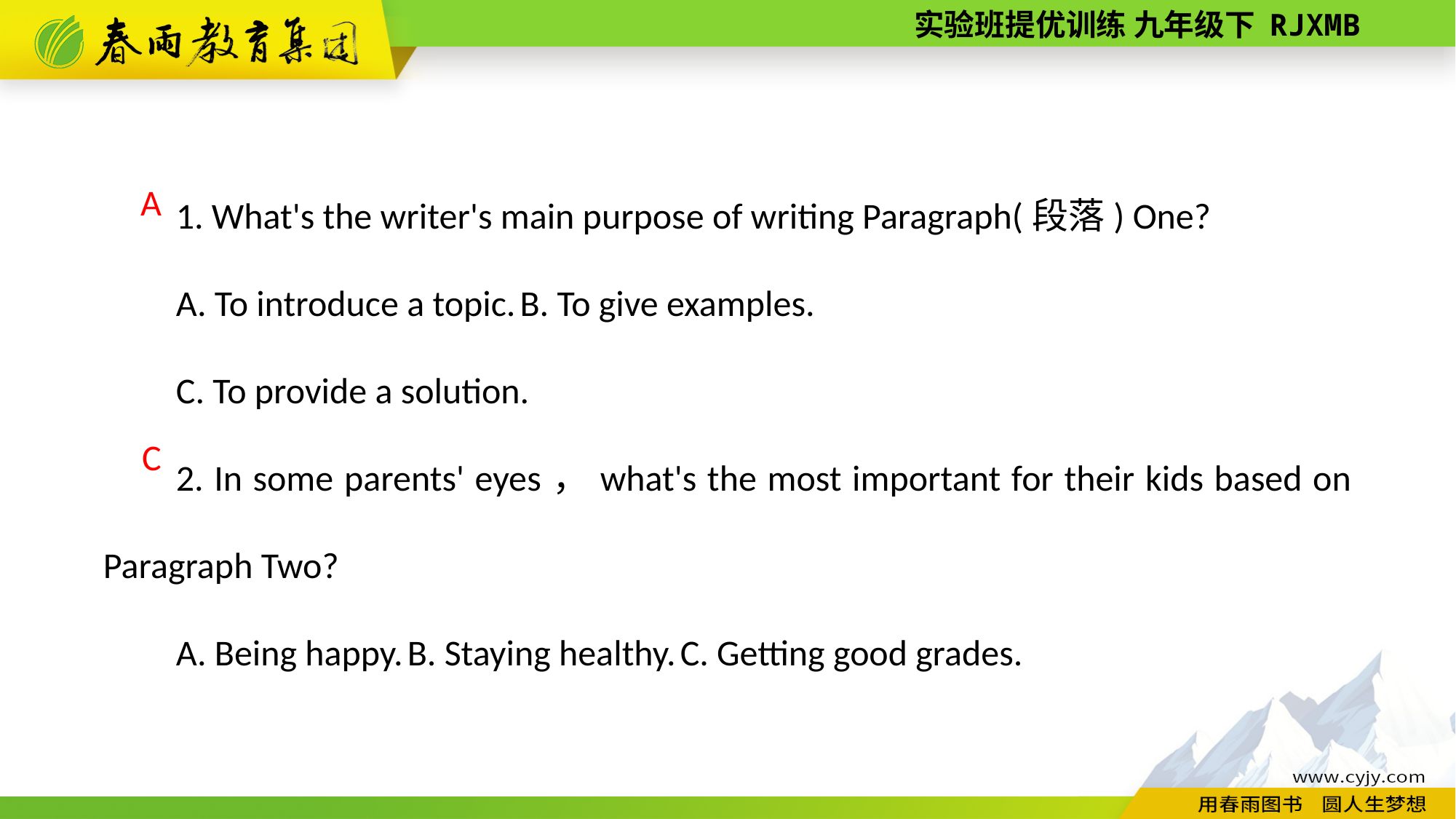

1. What's the writer's main purpose of writing Paragraph(段落) One?
A. To introduce a topic. B. To give examples.
C. To provide a solution.
2. In some parents' eyes，what's the most important for their kids based on Paragraph Two?
A. Being happy. B. Staying healthy. C. Getting good grades.
A
 C